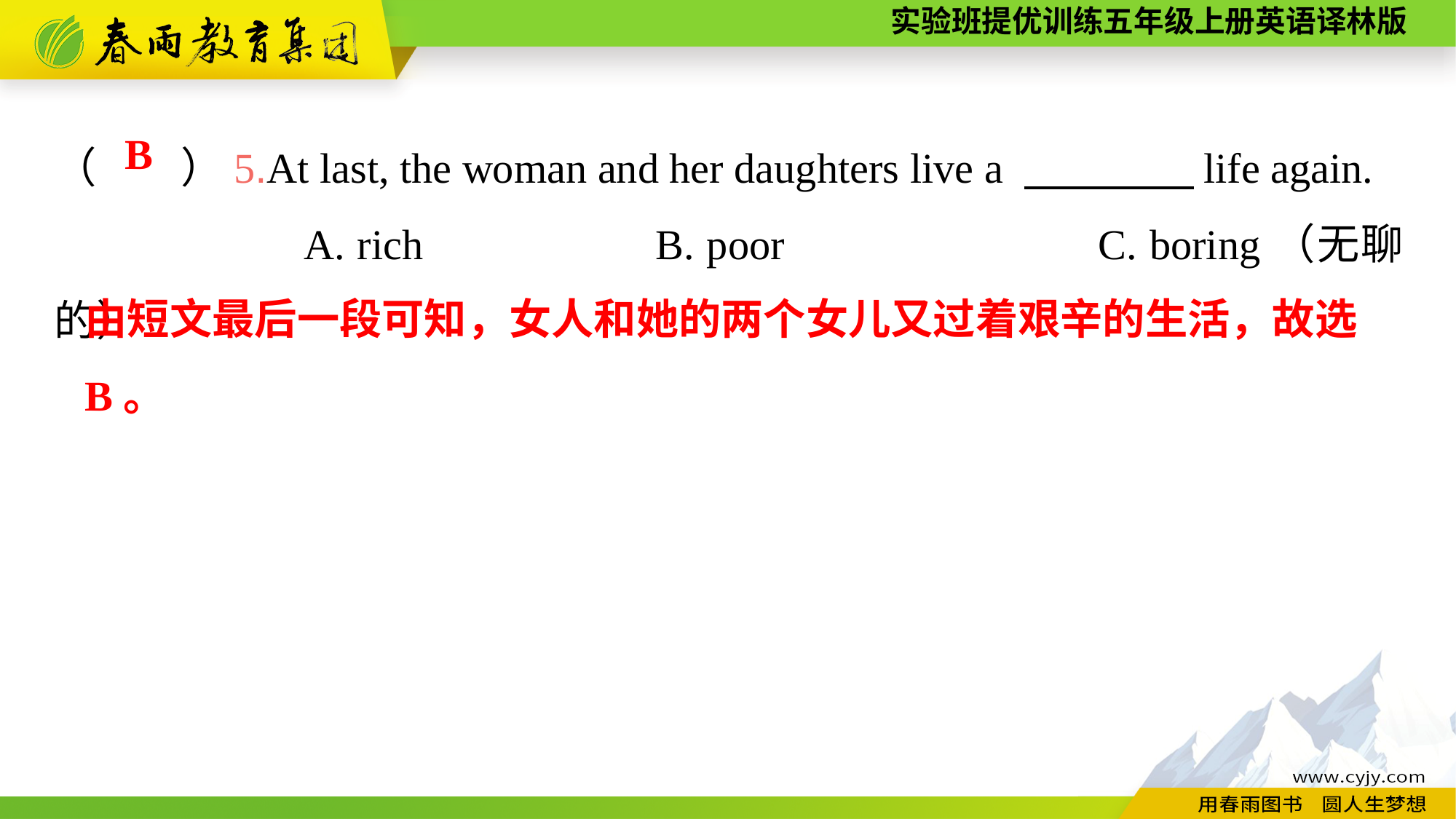

（　　）5.At last, the woman and her daughters live a 　　　　life again.
                    A. rich	          B. poor			C. boring（无聊的）
B
由短文最后一段可知，女人和她的两个女儿又过着艰辛的生活，故选B。